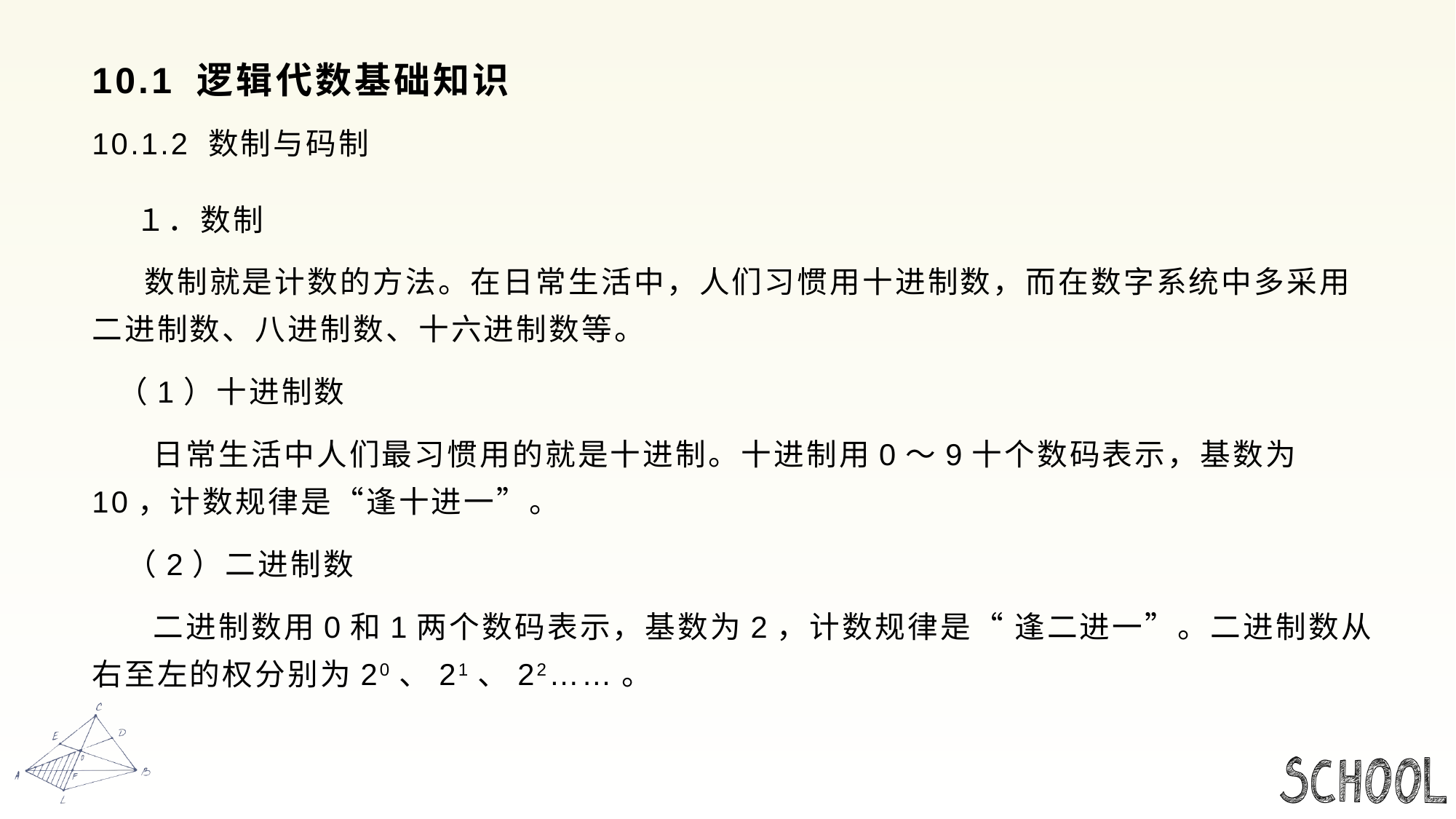

# 10.1 逻辑代数基础知识
10.1.2 数制与码制
    １．数制
     数制就是计数的方法。在日常生活中，人们习惯用十进制数，而在数字系统中多采用二进制数、八进制数、十六进制数等。
  （1）十进制数
      日常生活中人们最习惯用的就是十进制。十进制用0～9十个数码表示，基数为10，计数规律是“逢十进一”。
   （2）二进制数
      二进制数用0和1两个数码表示，基数为2，计数规律是“ 逢二进一”。二进制数从右至左的权分别为20、21、22……。